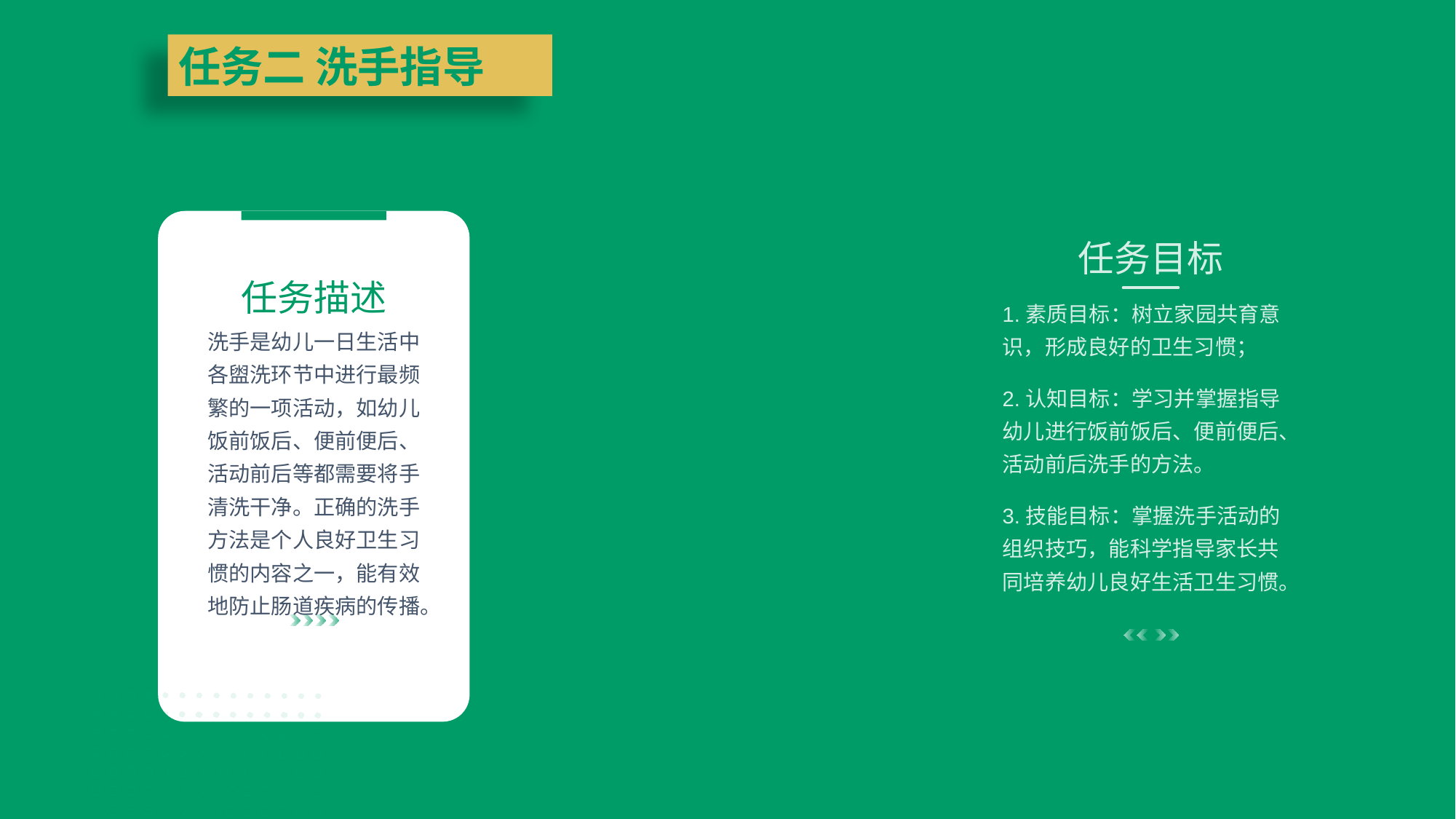

任务二 洗手指导

任务目标
1.素质目标：树立家园共育意识，形成良好的卫生习惯；
2.认知目标：学习并掌握指导幼儿进行饭前饭后、便前便后、活动前后洗手的方法。
3.技能目标：掌握洗手活动的组织技巧，能科学指导家长共同培养幼儿良好生活卫生习惯。

任务描述
洗手是幼儿一日生活中各盥洗环节中进行最频繁的一项活动，如幼儿饭前饭后、便前便后、活动前后等都需要将手清洗干净。正确的洗手方法是个人良好卫生习惯的内容之一，能有效地防止肠道疾病的传播。